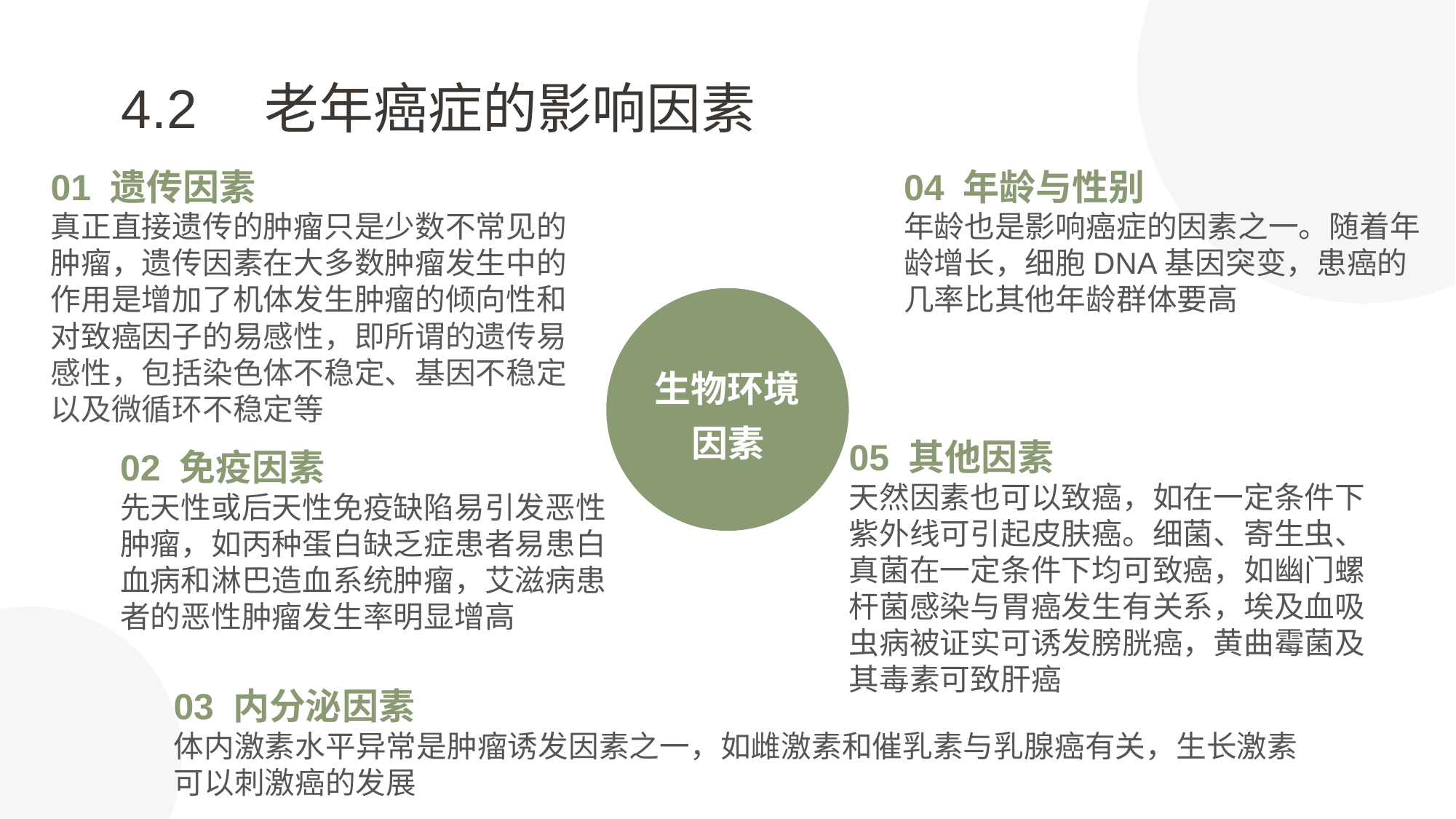

4.2　老年癌症的影响因素
01 遗传因素
真正直接遗传的肿瘤只是少数不常见的肿瘤，遗传因素在大多数肿瘤发生中的作用是增加了机体发生肿瘤的倾向性和对致癌因子的易感性，即所谓的遗传易感性，包括染色体不稳定、基因不稳定以及微循环不稳定等
04 年龄与性别
年龄也是影响癌症的因素之一。随着年龄增长，细胞DNA基因突变，患癌的几率比其他年龄群体要高
生物环境因素
05 其他因素
天然因素也可以致癌，如在一定条件下紫外线可引起皮肤癌。细菌、寄生虫、真菌在一定条件下均可致癌，如幽门螺杆菌感染与胃癌发生有关系，埃及血吸虫病被证实可诱发膀胱癌，黄曲霉菌及其毒素可致肝癌
02 免疫因素
先天性或后天性免疫缺陷易引发恶性肿瘤，如丙种蛋白缺乏症患者易患白血病和淋巴造血系统肿瘤，艾滋病患者的恶性肿瘤发生率明显增高

03 内分泌因素
体内激素水平异常是肿瘤诱发因素之一，如雌激素和催乳素与乳腺癌有关，生长激素可以刺激癌的发展